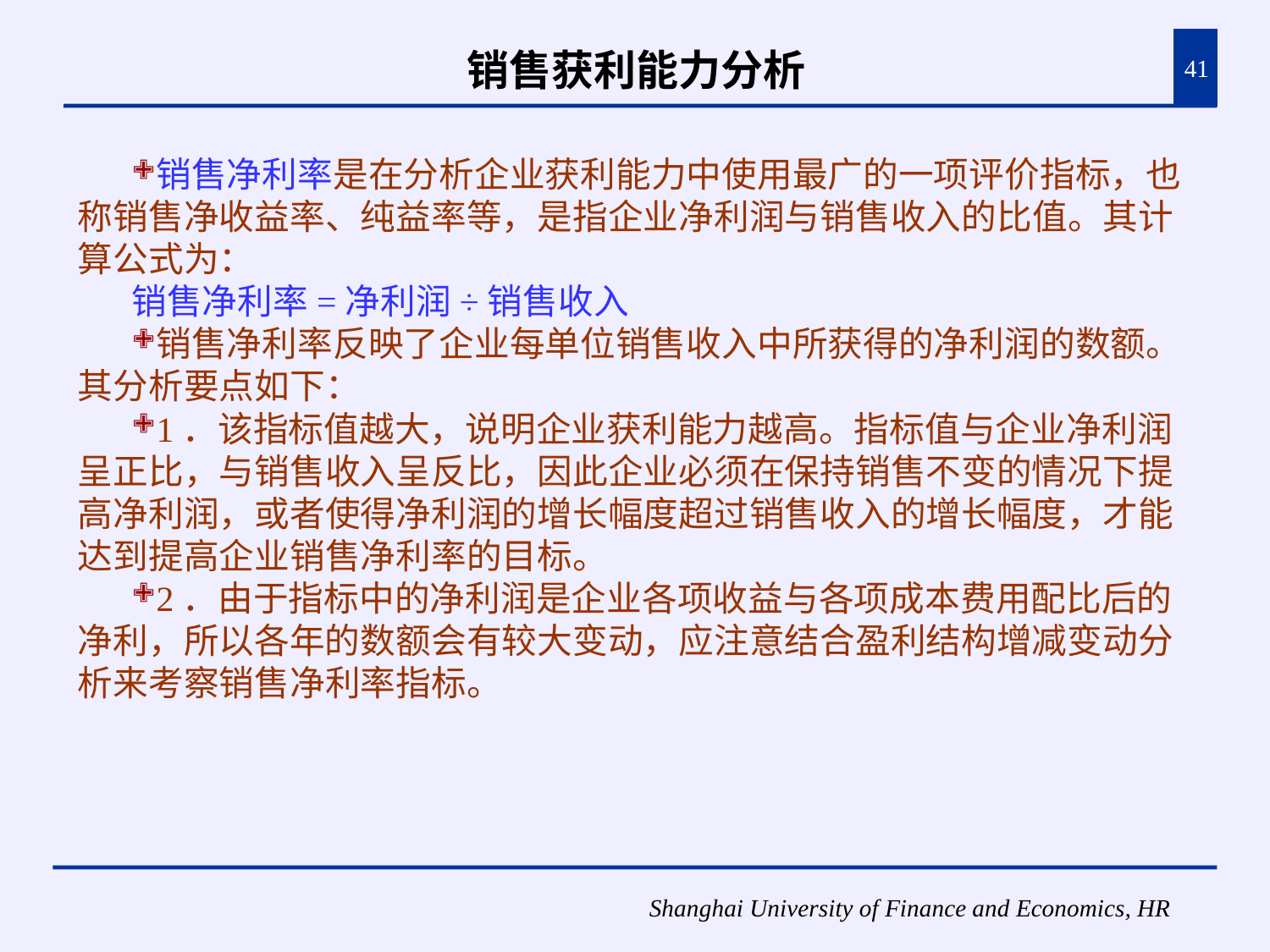

# 销售获利能力分析
41
销售净利率是在分析企业获利能力中使用最广的一项评价指标，也称销售净收益率、纯益率等，是指企业净利润与销售收入的比值。其计算公式为：
销售净利率=净利润÷销售收入
销售净利率反映了企业每单位销售收入中所获得的净利润的数额。其分析要点如下：
1．该指标值越大，说明企业获利能力越高。指标值与企业净利润呈正比，与销售收入呈反比，因此企业必须在保持销售不变的情况下提高净利润，或者使得净利润的增长幅度超过销售收入的增长幅度，才能达到提高企业销售净利率的目标。
2．由于指标中的净利润是企业各项收益与各项成本费用配比后的净利，所以各年的数额会有较大变动，应注意结合盈利结构增减变动分析来考察销售净利率指标。